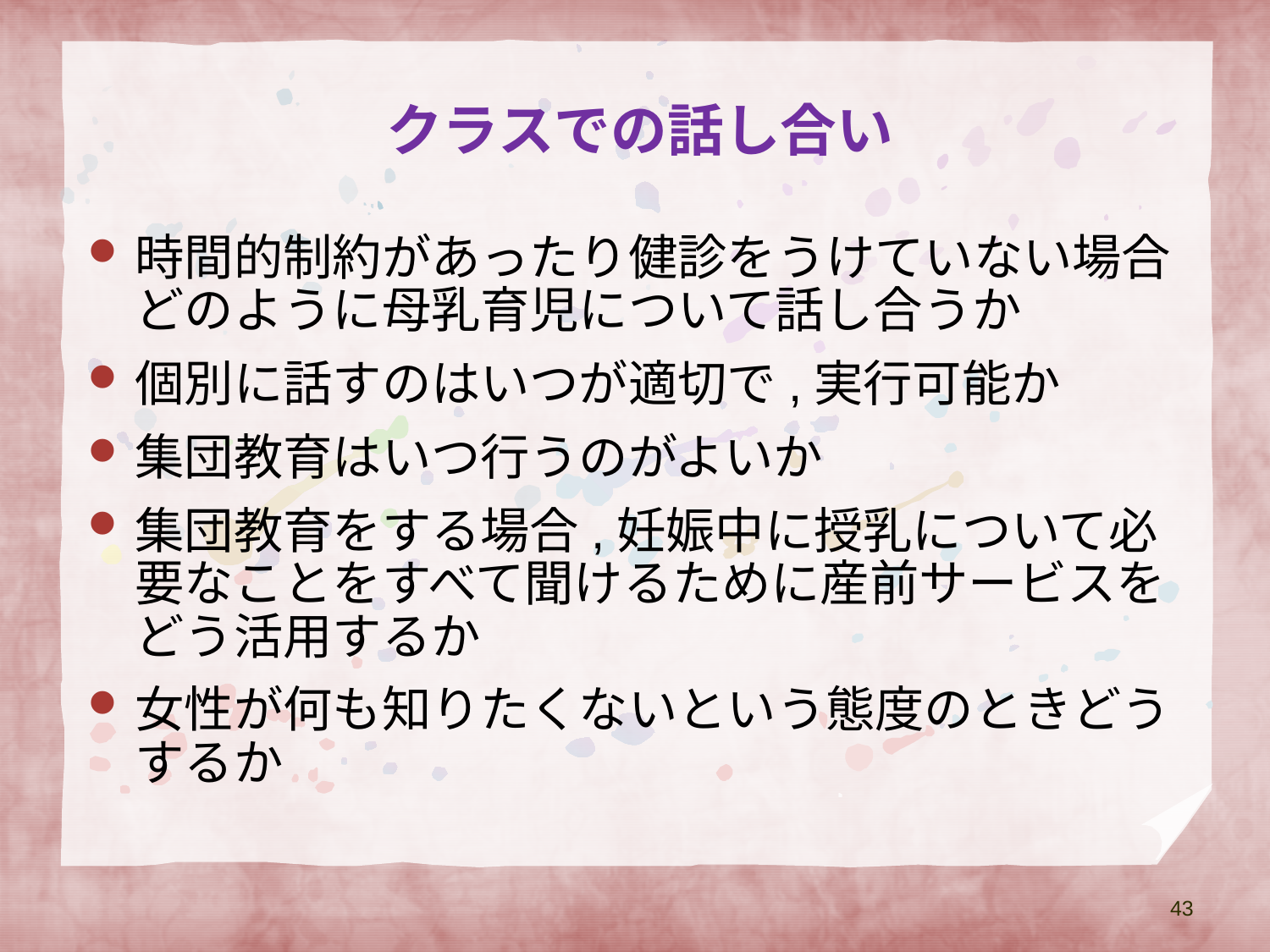

# クラスでの話し合い
時間的制約があったり健診をうけていない場合どのように母乳育児について話し合うか
個別に話すのはいつが適切で,実行可能か
集団教育はいつ行うのがよいか
集団教育をする場合,妊娠中に授乳について必要なことをすべて聞けるために産前サービスをどう活用するか
女性が何も知りたくないという態度のときどうするか

43